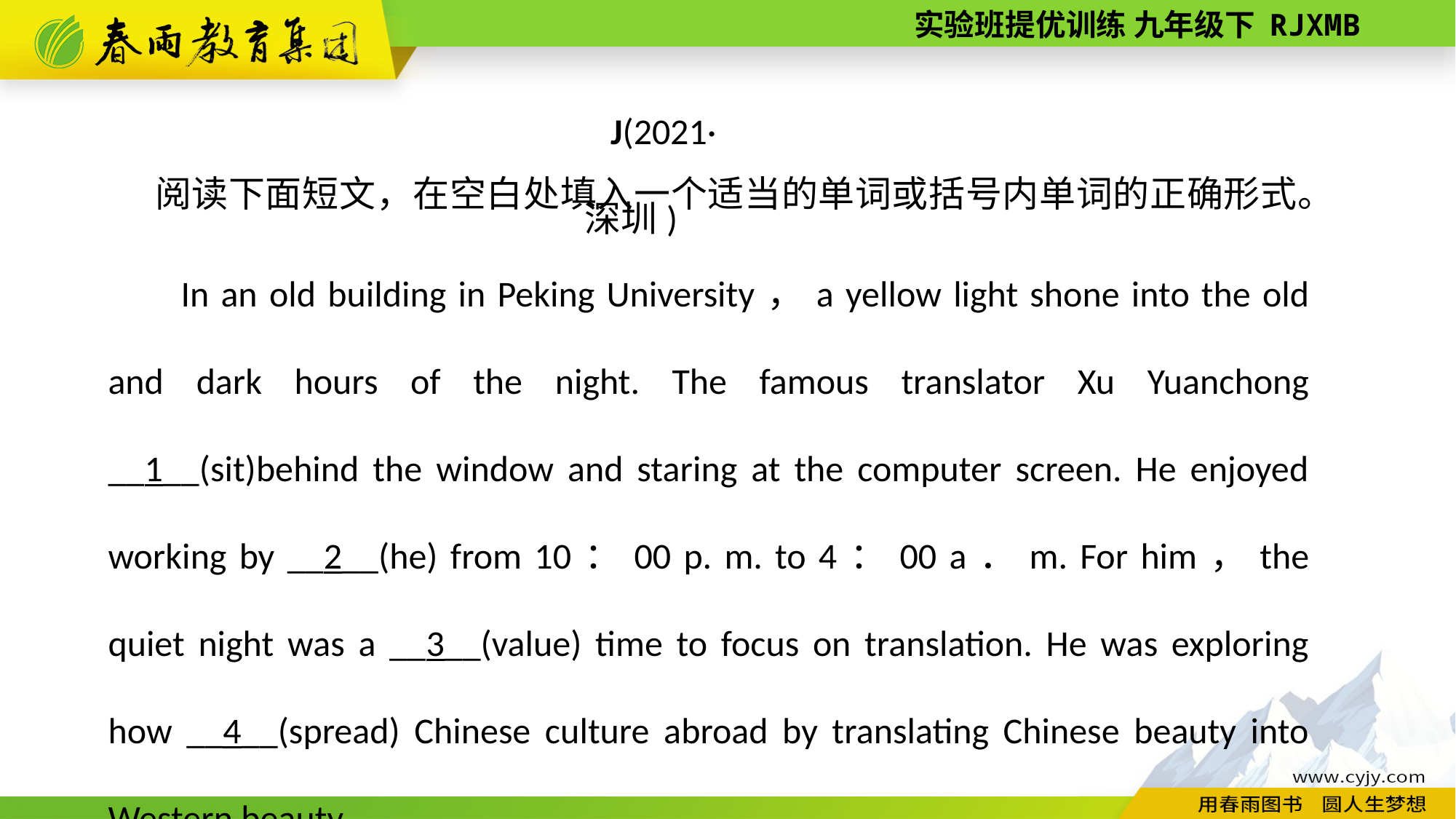

J(2021·深圳)
阅读下面短文，在空白处填入一个适当的单词或括号内单词的正确形式。
In an old building in Peking University，a yellow light shone into the old and dark hours of the night. The famous translator Xu Yuanchong __1__(sit)behind the window and staring at the computer screen. He enjoyed working by __2__(he) from 10：00 p. m. to 4：00 a．m. For him，the quiet night was a __3__(value) time to focus on translation. He was exploring how __4__(spread) Chinese culture abroad by translating Chinese beauty into Western beauty.